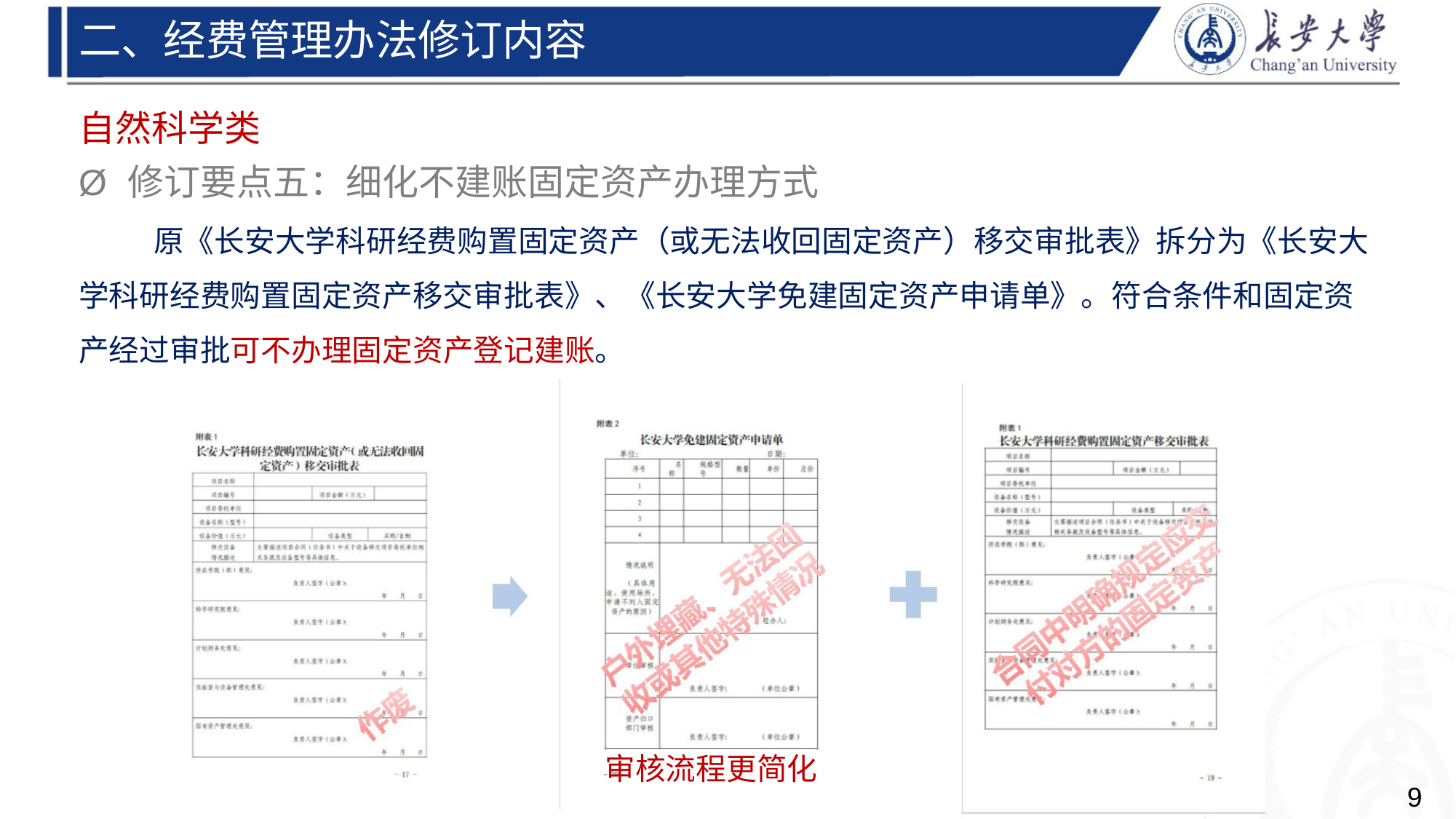

二、经费管理办法修订内容
自然科学类
Ø 修订要点五：细化不建账固定资产办理方式
原《长安大学科研经费购置固定资产（或无法收回固定资产）移交审批表》拆分为《长安大
学科研经费购置固定资产移交审批表》、《长安大学免建固定资产申请单》。符合条件和固定资
产经过审批可不办理固定资产登记建账。
审核流程更简化
9